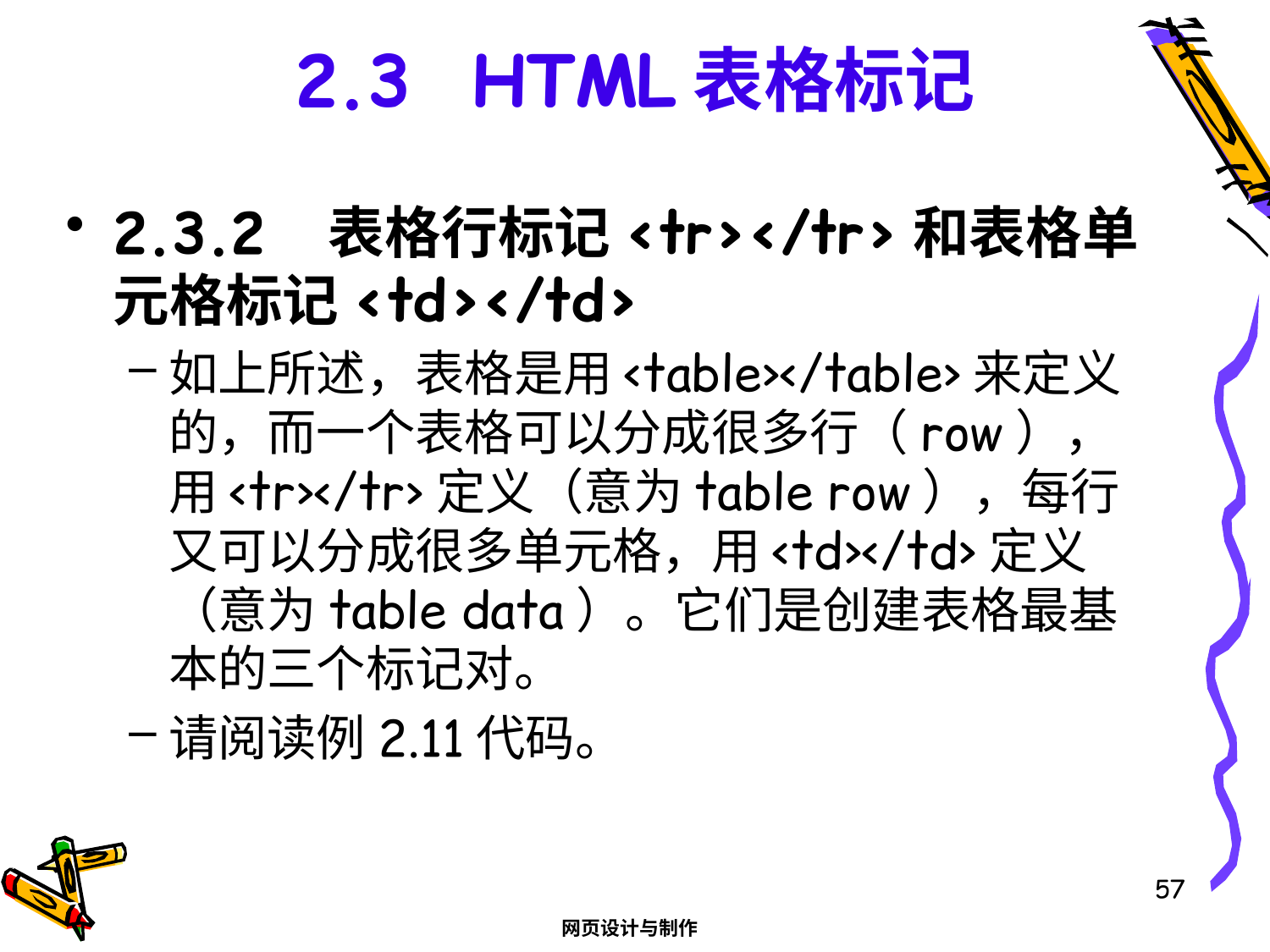

# 2.3  HTML表格标记
2.3.2  表格行标记<tr></tr>和表格单元格标记<td></td>
如上所述，表格是用<table></table>来定义的，而一个表格可以分成很多行（row），用<tr></tr>定义（意为table row），每行又可以分成很多单元格，用<td></td>定义（意为table data）。它们是创建表格最基本的三个标记对。
请阅读例2.11代码。
57
网页设计与制作